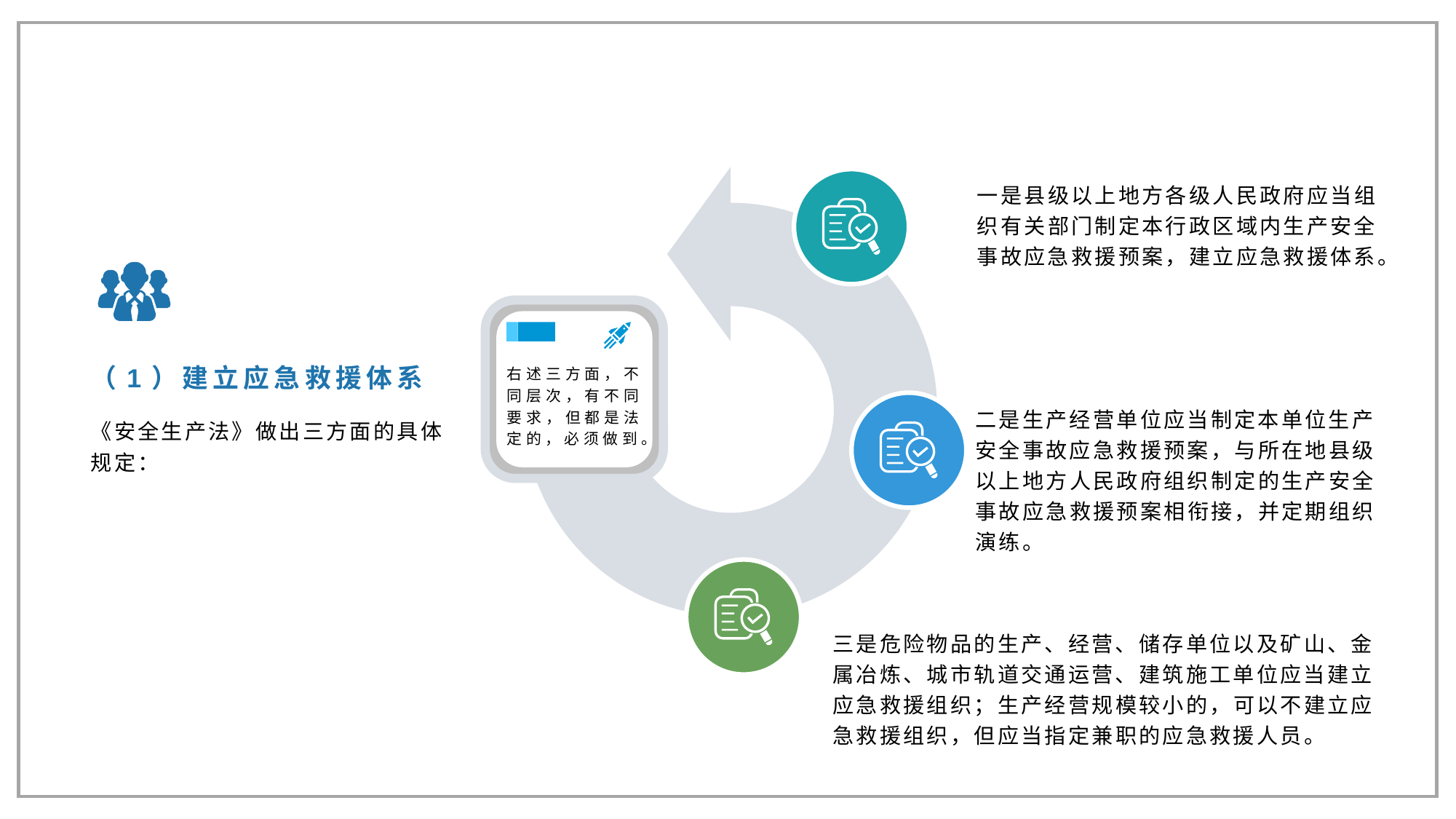

一是县级以上地方各级人民政府应当组织有关部门制定本行政区域内生产安全事故应急救援预案，建立应急救援体系。

（1）建立应急救援体系
右述三方面，不同层次，有不同要求，但都是法定的，必须做到。

二是生产经营单位应当制定本单位生产安全事故应急救援预案，与所在地县级以上地方人民政府组织制定的生产安全事故应急救援预案相衔接，并定期组织演练。
《安全生产法》做出三方面的具体规定：

三是危险物品的生产、经营、储存单位以及矿山、金属冶炼、城市轨道交通运营、建筑施工单位应当建立应急救援组织；生产经营规模较小的，可以不建立应急救援组织，但应当指定兼职的应急救援人员。